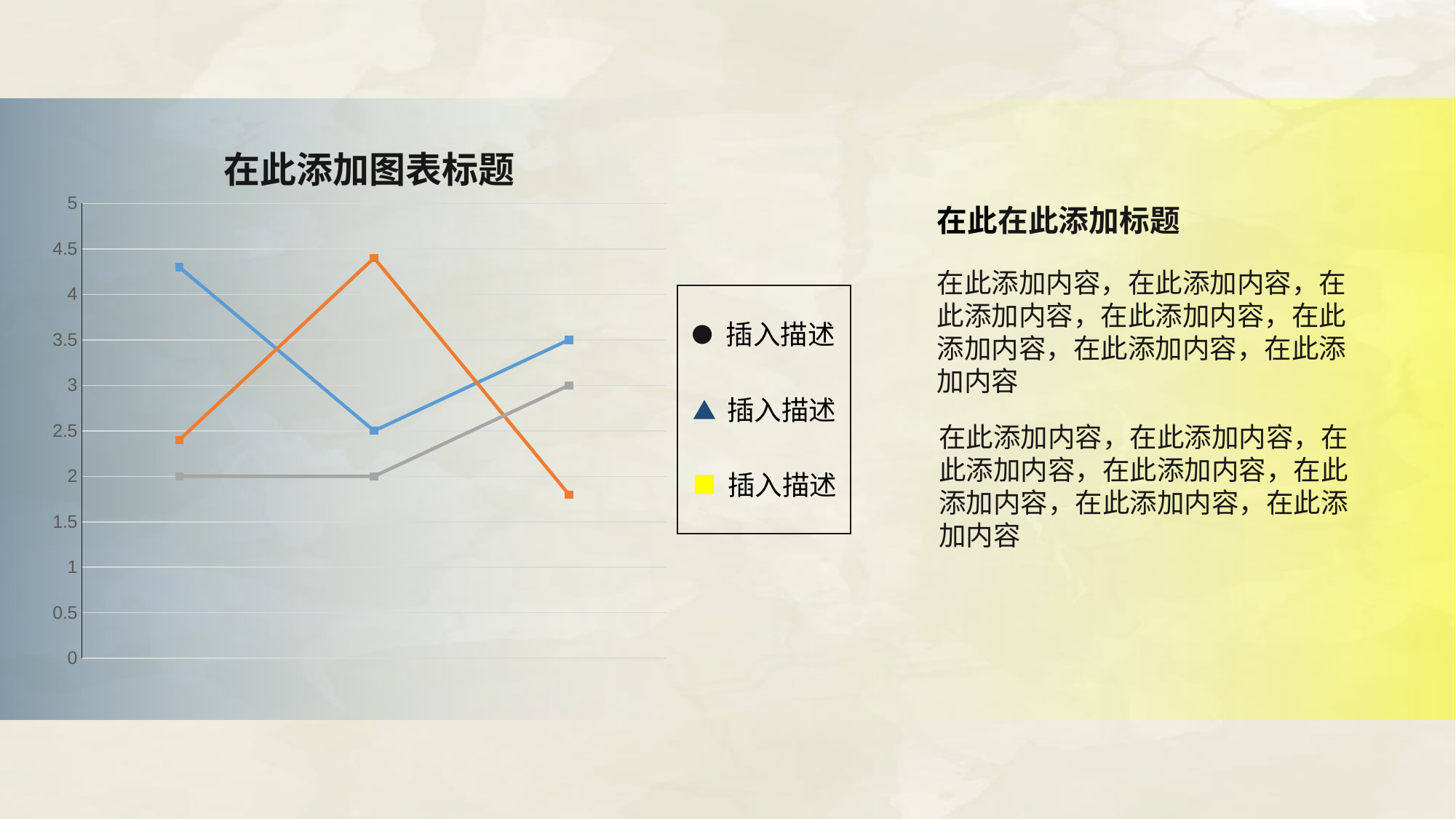

在此添加图表标题

### Chart

| Category | 系列 1 | 系列 2 | 系列 3 |
|---|---|---|---|
| 类别 1 | 4.3 | 2.4 | 2.0 |
| 类别 2 | 2.5 | 4.4 | 2.0 |
| 类别 3 | 3.5 | 1.8 | 3.0 |
在此在此添加标题
在此添加内容，在此添加内容，在此添加内容，在此添加内容，在此添加内容，在此添加内容，在此添加内容
在此添加内容，在此添加内容，在此添加内容，在此添加内容，在此添加内容，在此添加内容，在此添加内容

插入描述

插入描述
插入描述